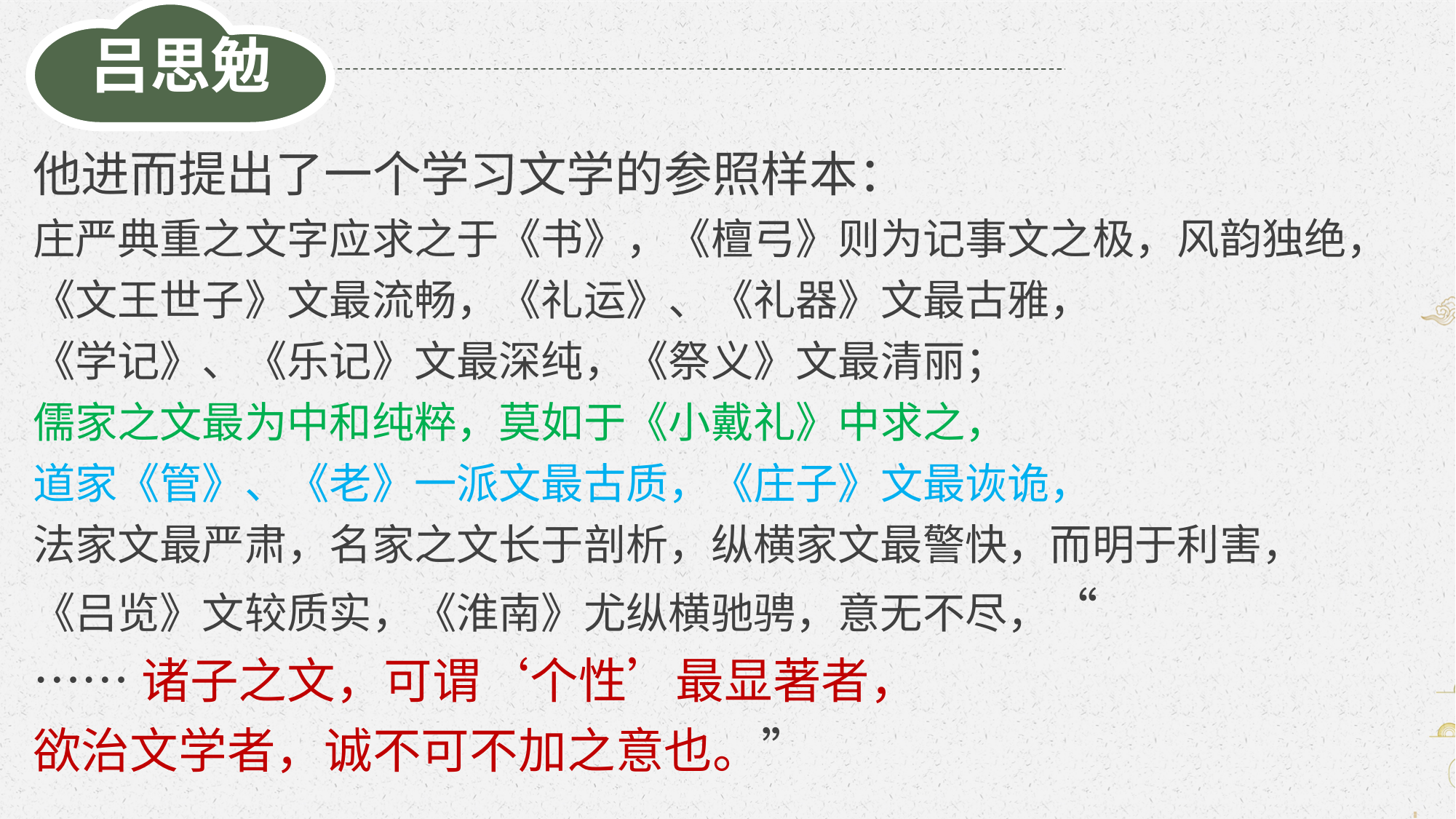

吕思勉
他进而提出了一个学习文学的参照样本：
庄严典重之文字应求之于《书》，《檀弓》则为记事文之极，风韵独绝，
《文王世子》文最流畅，《礼运》、《礼器》文最古雅，
《学记》、《乐记》文最深纯，《祭义》文最清丽；
儒家之文最为中和纯粹，莫如于《小戴礼》中求之，
道家《管》、《老》一派文最古质，《庄子》文最诙诡，
法家文最严肃，名家之文长于剖析，纵横家文最警快，而明于利害，
《吕览》文较质实，《淮南》尤纵横驰骋，意无不尽，“
……诸子之文，可谓‘个性’最显著者，
欲治文学者，诚不可不加之意也。”